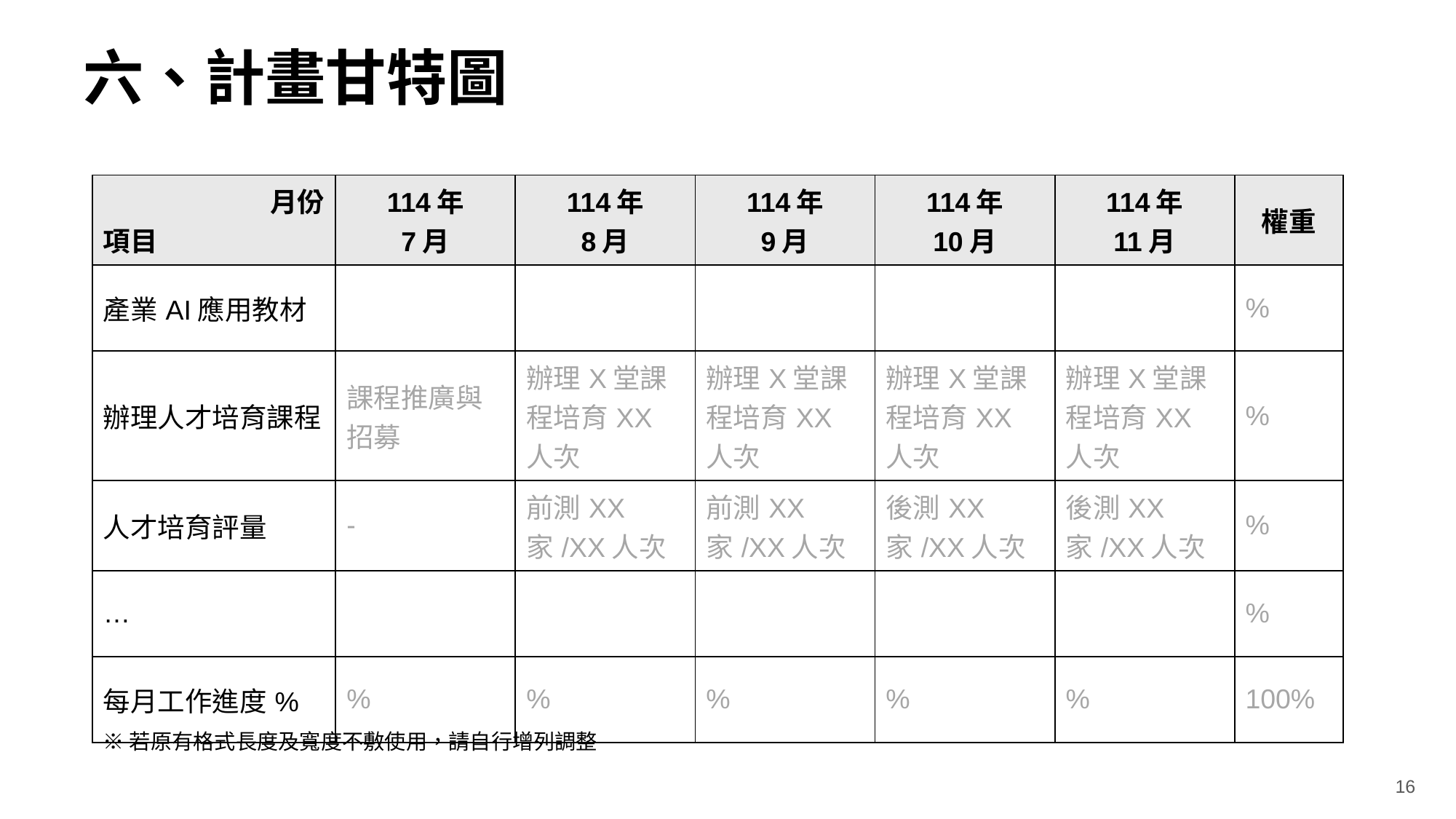

# 六、計畫甘特圖
| 月份 項目 | 114年 7月 | 114年 8月 | 114年 9月 | 114年 10月 | 114年 11月 | 權重 |
| --- | --- | --- | --- | --- | --- | --- |
| 產業AI應用教材 |  |  |  |  |  | % |
| 辦理人才培育課程 | 課程推廣與招募 | 辦理X堂課程培育XX人次 | 辦理X堂課程培育XX人次 | 辦理X堂課程培育XX人次 | 辦理X堂課程培育XX人次 | % |
| 人才培育評量 | - | 前測XX家/XX人次 | 前測XX家/XX人次 | 後測XX家/XX人次 | 後測XX家/XX人次 | % |
| … |  |  |  |  |  | % |
| 每月工作進度% | % | % | % | % | % | 100% |
※若原有格式長度及寬度不敷使用，請自行增列調整